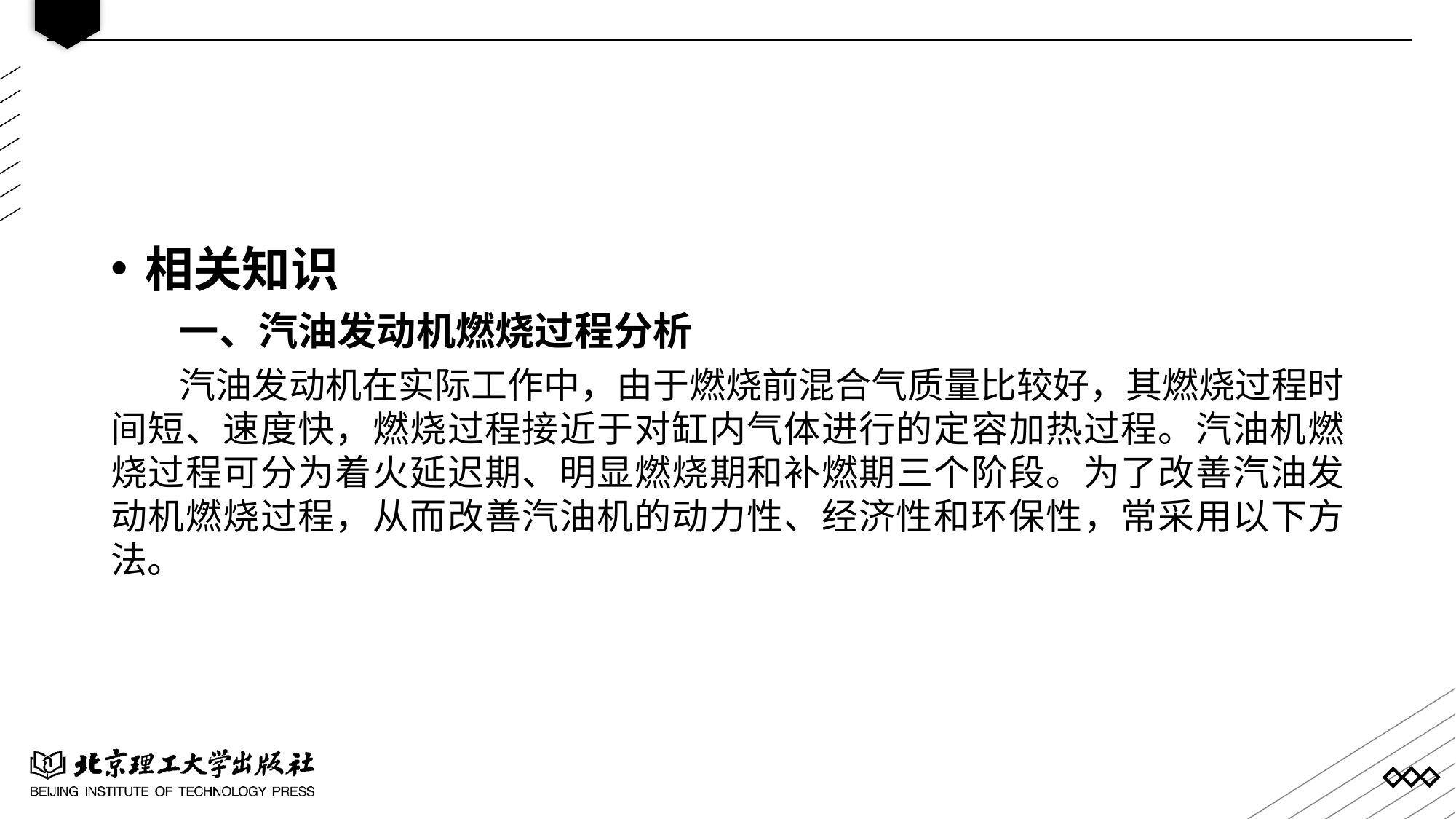

相关知识
一、汽油发动机燃烧过程分析
汽油发动机在实际工作中，由于燃烧前混合气质量比较好，其燃烧过程时间短、速度快，燃烧过程接近于对缸内气体进行的定容加热过程。汽油机燃烧过程可分为着火延迟期、明显燃烧期和补燃期三个阶段。为了改善汽油发动机燃烧过程，从而改善汽油机的动力性、经济性和环保性，常采用以下方法。